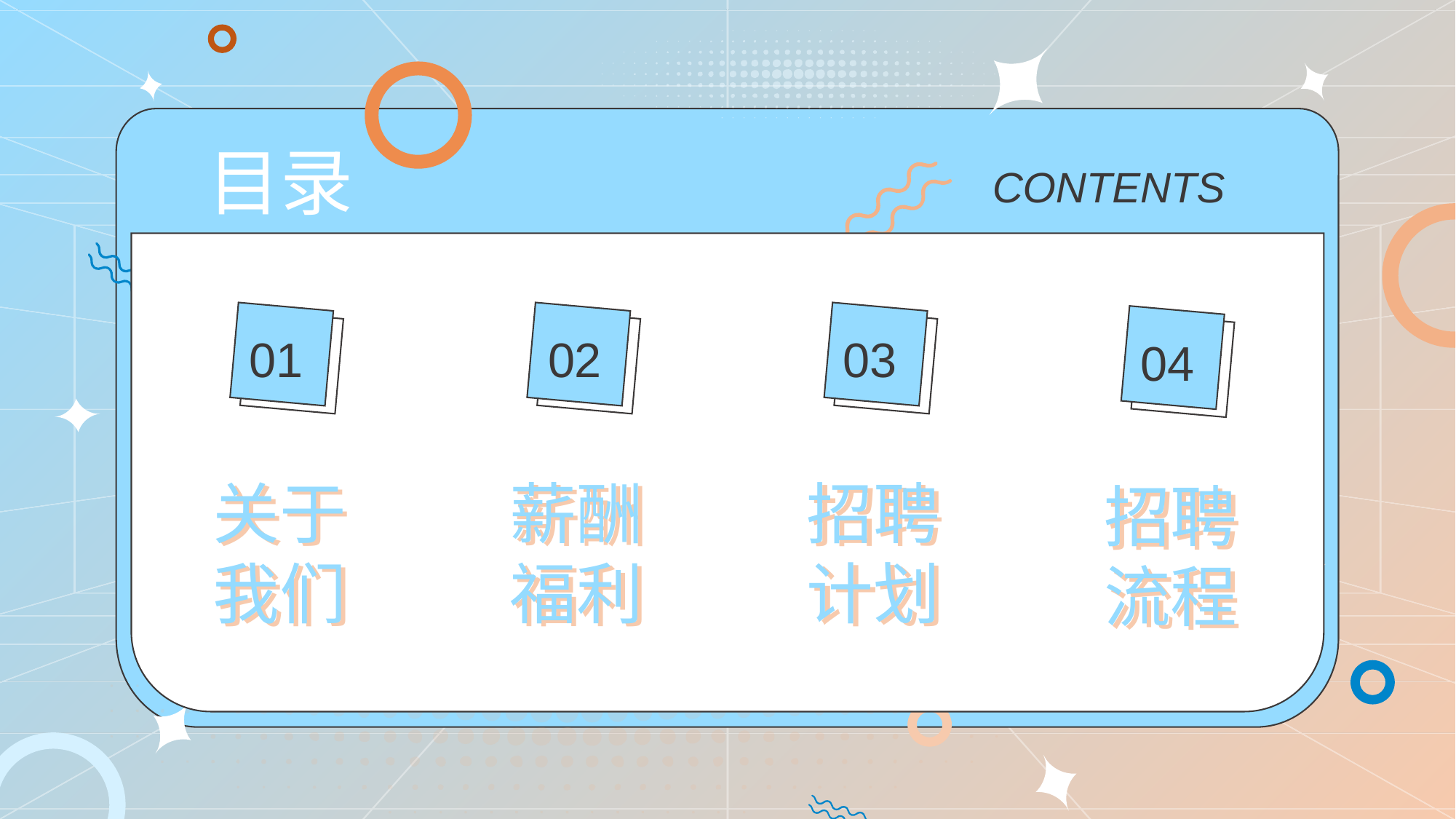

01
关于我们
关于我们

02
薪酬福利
薪酬福利

03
招聘计划
招聘计划

04
招聘流程
招聘流程